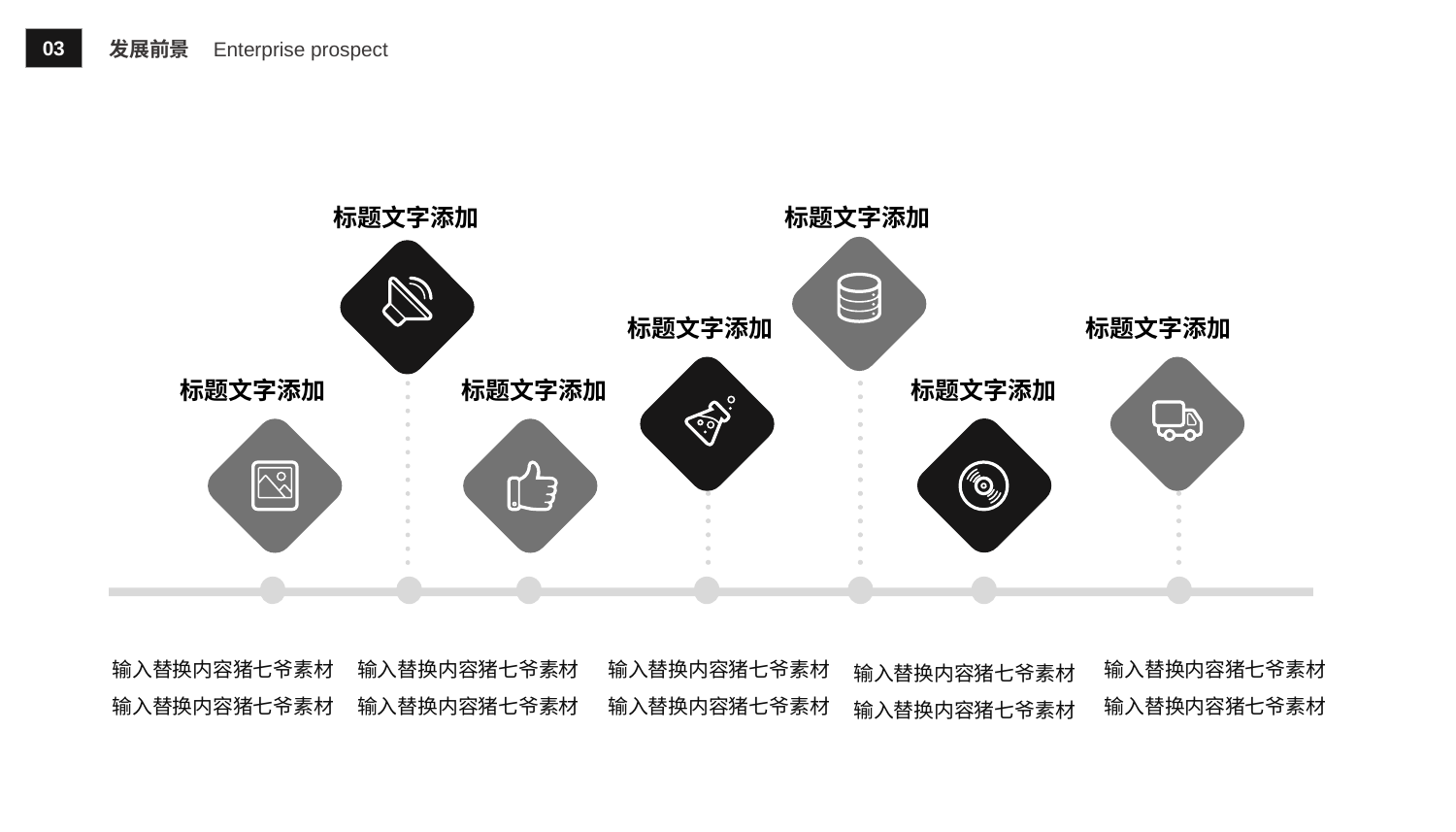

03
发展前景
Enterprise prospect
标题文字添加
标题文字添加

标题文字添加
标题文字添加
标题文字添加
标题文字添加
标题文字添加

输入替换内容猪七爷素材
输入替换内容猪七爷素材
输入替换内容猪七爷素材
输入替换内容猪七爷素材
输入替换内容猪七爷素材
输入替换内容猪七爷素材
输入替换内容猪七爷素材
输入替换内容猪七爷素材
输入替换内容猪七爷素材
输入替换内容猪七爷素材